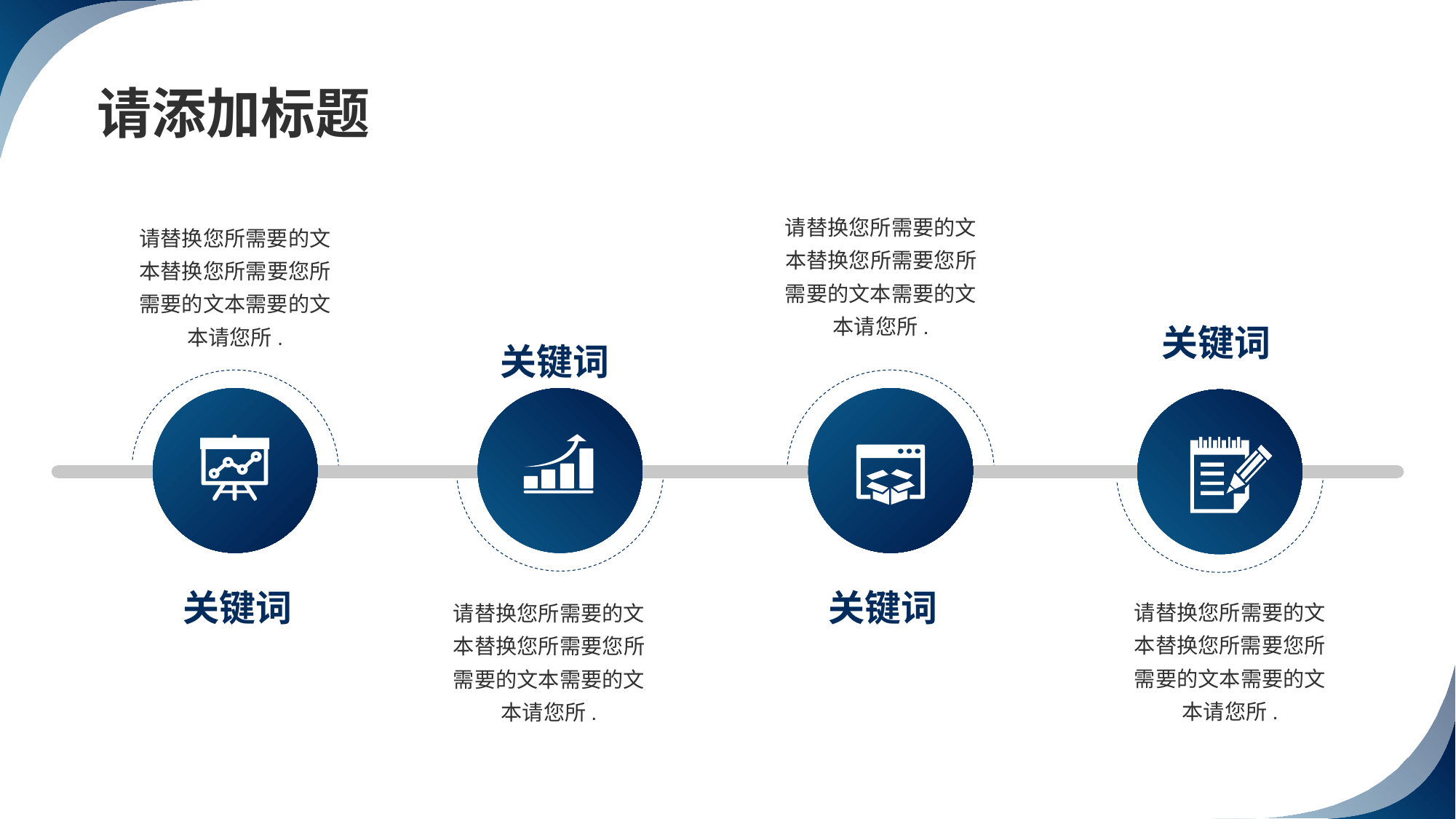

请添加标题
请替换您所需要的文本替换您所需要您所需要的文本需要的文本请您所.
请替换您所需要的文本替换您所需要您所需要的文本需要的文本请您所.
关键词
关键词

关键词
关键词
请替换您所需要的文本替换您所需要您所需要的文本需要的文本请您所.
请替换您所需要的文本替换您所需要您所需要的文本需要的文本请您所.